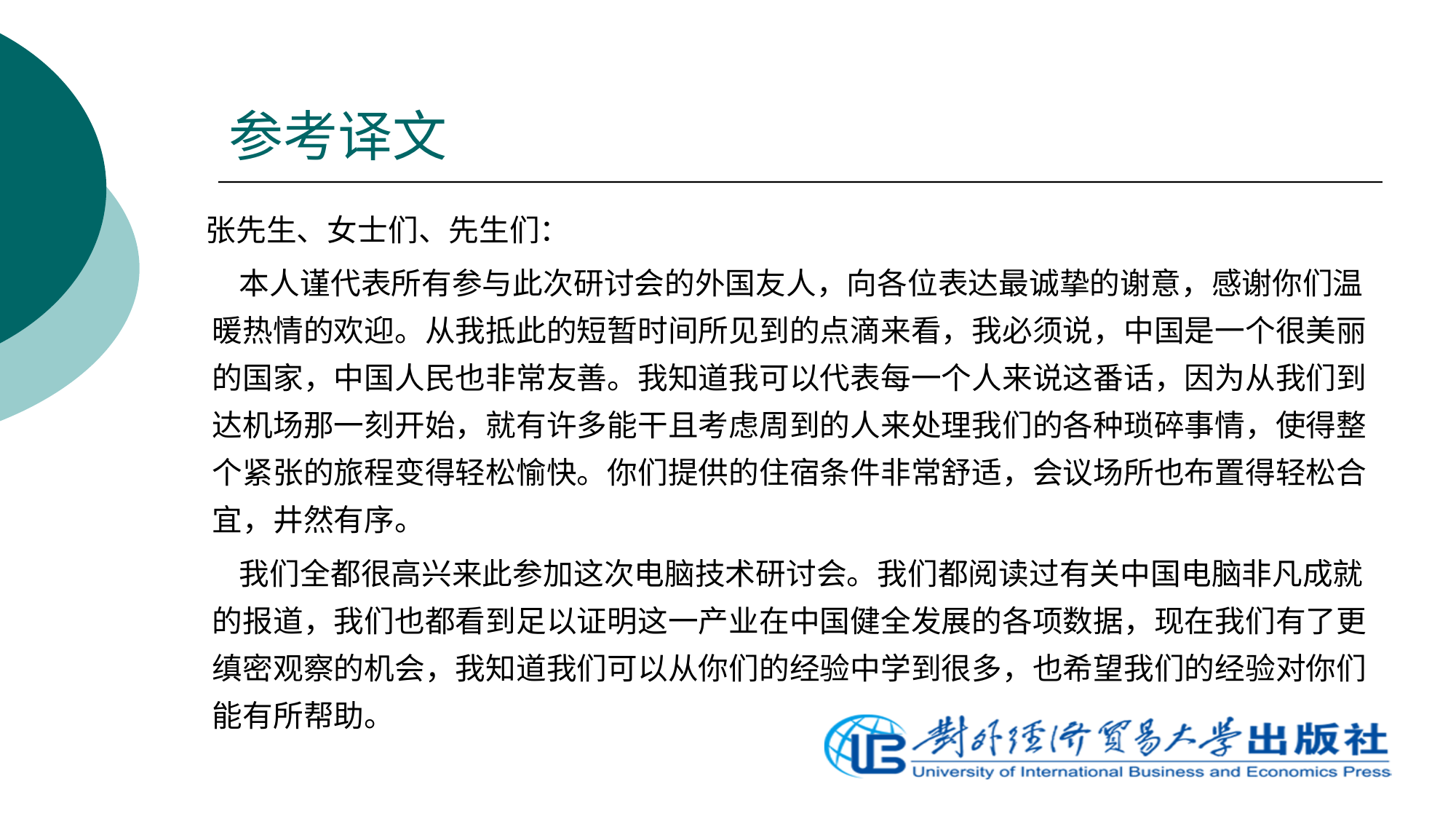

# 参考译文
    张先生、女士们、先生们：
         本人谨代表所有参与此次研讨会的外国友人，向各位表达最诚挚的谢意，感谢你们温暖热情的欢迎。从我抵此的短暂时间所见到的点滴来看，我必须说，中国是一个很美丽的国家，中国人民也非常友善。我知道我可以代表每一个人来说这番话，因为从我们到达机场那一刻开始，就有许多能干且考虑周到的人来处理我们的各种琐碎事情，使得整个紧张的旅程变得轻松愉快。你们提供的住宿条件非常舒适，会议场所也布置得轻松合宜，井然有序。
         我们全都很高兴来此参加这次电脑技术研讨会。我们都阅读过有关中国电脑非凡成就的报道，我们也都看到足以证明这一产业在中国健全发展的各项数据，现在我们有了更缜密观察的机会，我知道我们可以从你们的经验中学到很多，也希望我们的经验对你们能有所帮助。